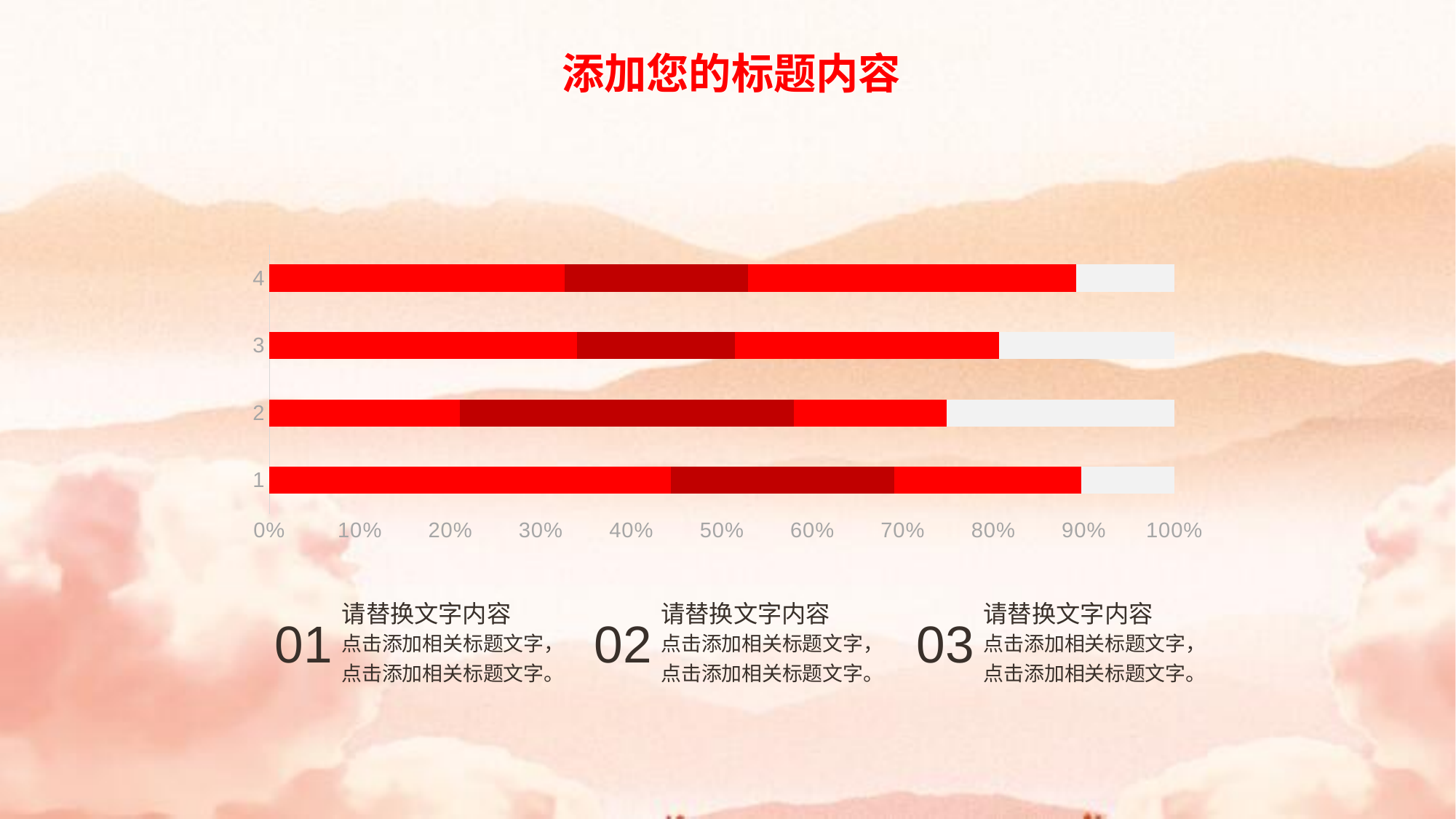

添加您的标题内容

### Chart

| Category |  |  |  |  |
|---|---|---|---|---|
请替换文字内容
01
点击添加相关标题文字，点击添加相关标题文字。
请替换文字内容
03
点击添加相关标题文字，点击添加相关标题文字。
请替换文字内容
02
点击添加相关标题文字，点击添加相关标题文字。